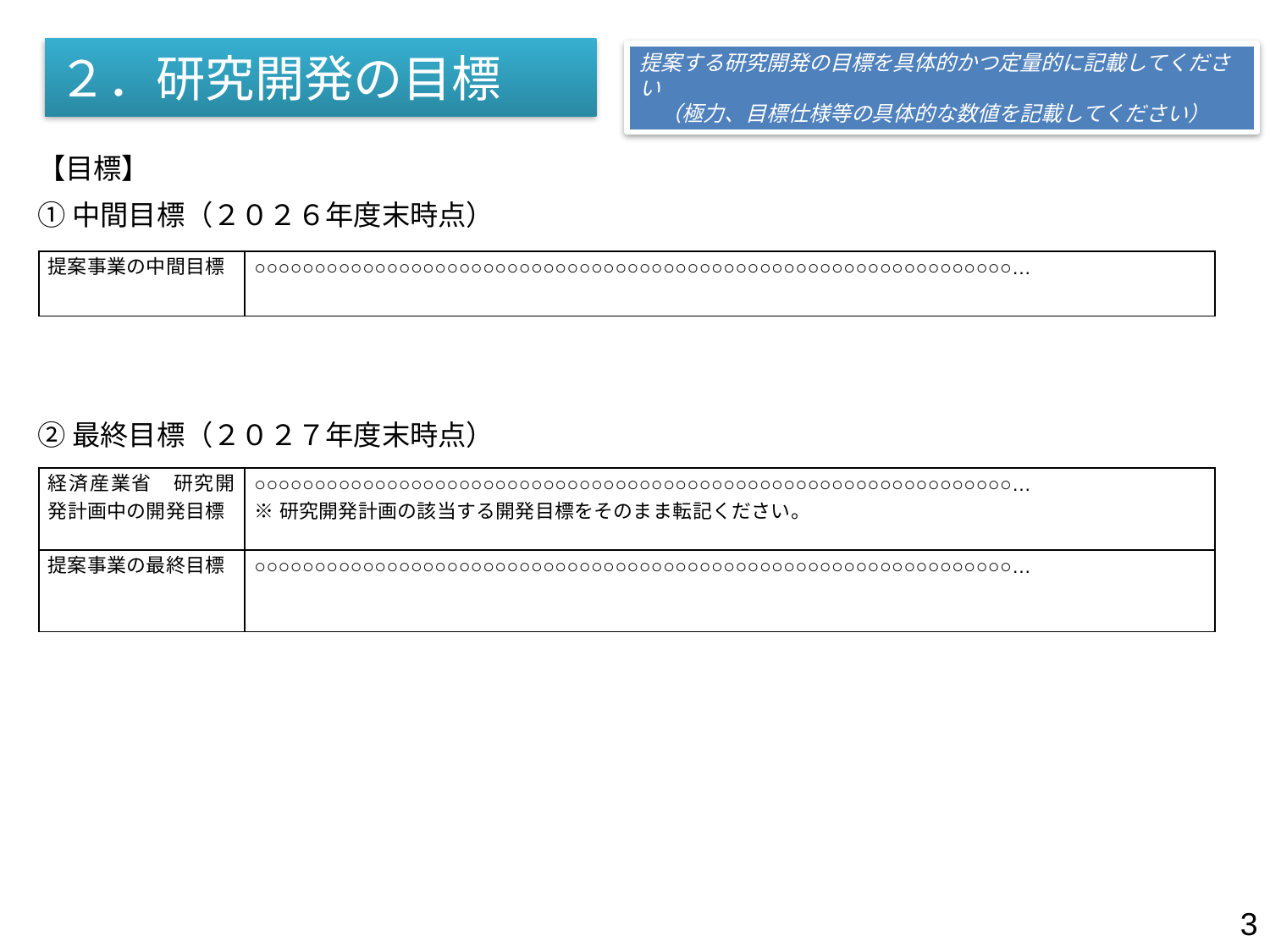

# ２．研究開発の目標
提案する研究開発の目標を具体的かつ定量的に記載してください
　（極力、目標仕様等の具体的な数値を記載してください）
【目標】
①中間目標（２０２６年度末時点）
| 提案事業の中間目標 | ○○○○○○○○○○○○○○○○○○○○○○○○○○○○○○○○○○○○○○○○○○○○○○○○○○○○○○○○○○○○○○○… |
| --- | --- |
②最終目標（２０２７年度末時点）
| 経済産業省　研究開発計画中の開発目標 | ○○○○○○○○○○○○○○○○○○○○○○○○○○○○○○○○○○○○○○○○○○○○○○○○○○○○○○○○○○○○○○○… ※研究開発計画の該当する開発目標をそのまま転記ください。 |
| --- | --- |
| 提案事業の最終目標 | ○○○○○○○○○○○○○○○○○○○○○○○○○○○○○○○○○○○○○○○○○○○○○○○○○○○○○○○○○○○○○○○… |
3